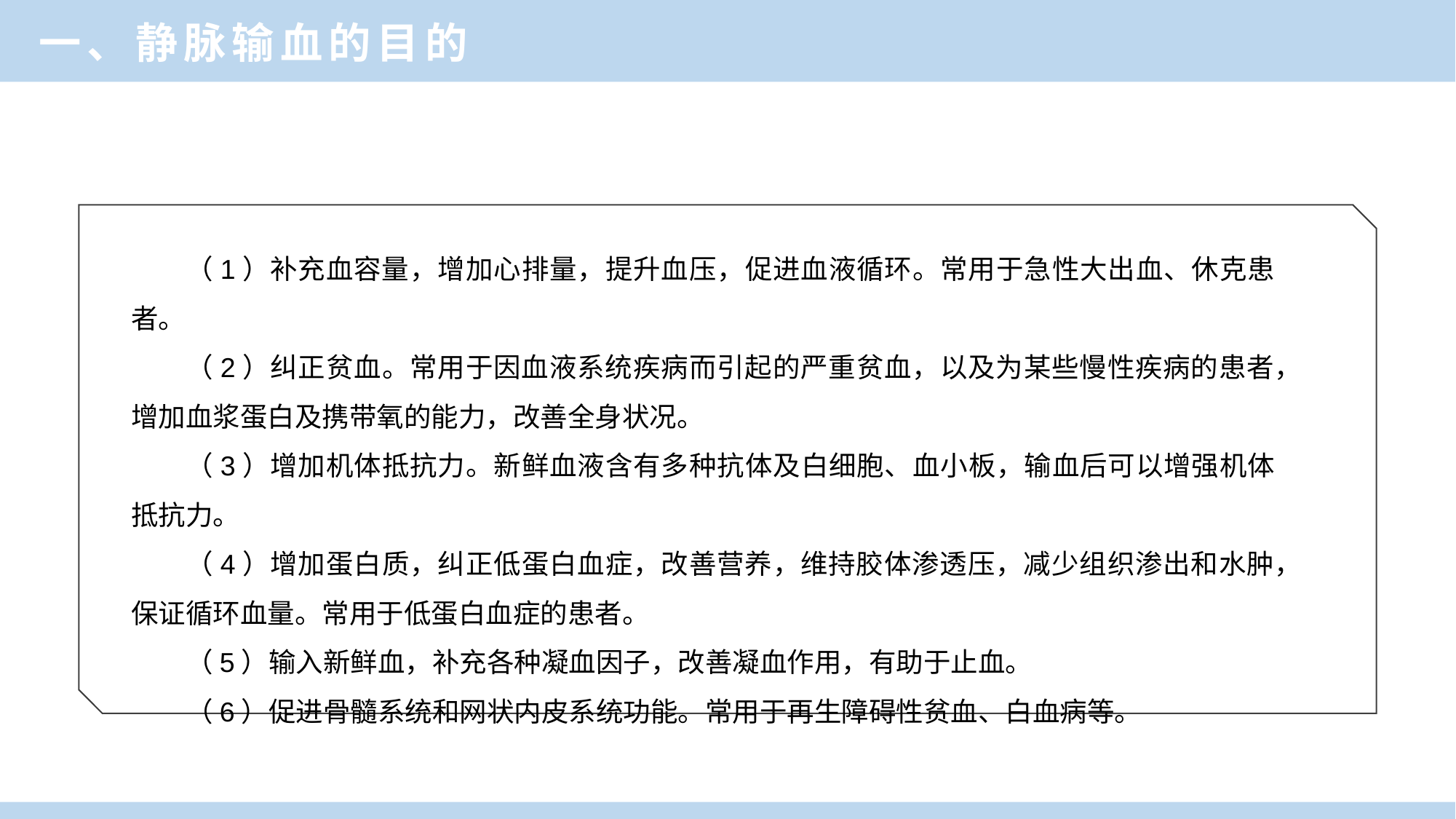

一、静脉输血的目的

（1）补充血容量，增加心排量，提升血压，促进血液循环。常用于急性大出血、休克患者。
（2）纠正贫血。常用于因血液系统疾病而引起的严重贫血，以及为某些慢性疾病的患者，增加血浆蛋白及携带氧的能力，改善全身状况。
（3）增加机体抵抗力。新鲜血液含有多种抗体及白细胞、血小板，输血后可以增强机体抵抗力。
（4）增加蛋白质，纠正低蛋白血症，改善营养，维持胶体渗透压，减少组织渗出和水肿，保证循环血量。常用于低蛋白血症的患者。
（5）输入新鲜血，补充各种凝血因子，改善凝血作用，有助于止血。
（6）促进骨髓系统和网状内皮系统功能。常用于再生障碍性贫血、白血病等。